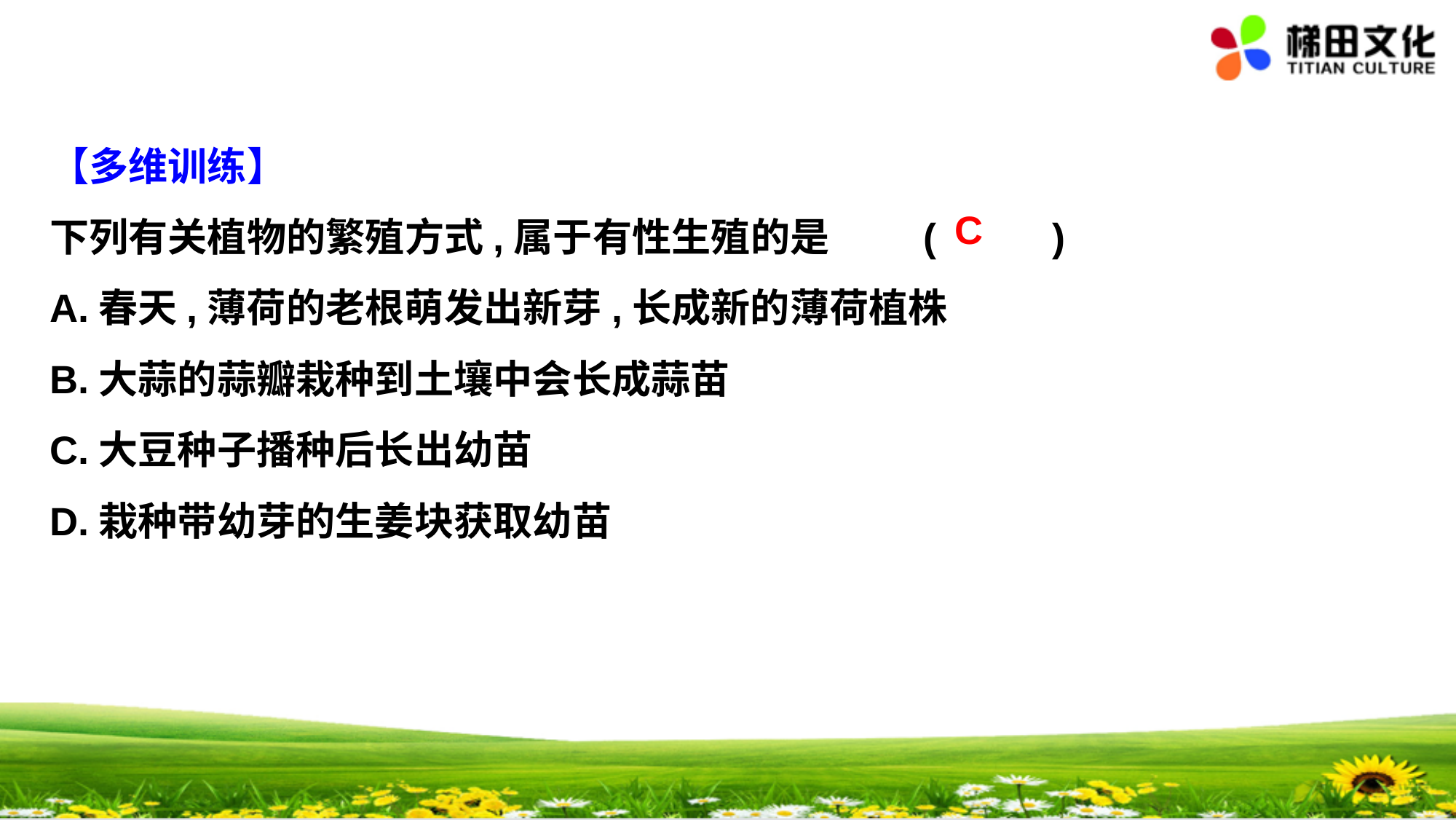

【多维训练】
下列有关植物的繁殖方式,属于有性生殖的是	(　  　)
A.春天,薄荷的老根萌发出新芽,长成新的薄荷植株
B.大蒜的蒜瓣栽种到土壤中会长成蒜苗
C.大豆种子播种后长出幼苗
D.栽种带幼芽的生姜块获取幼苗
C